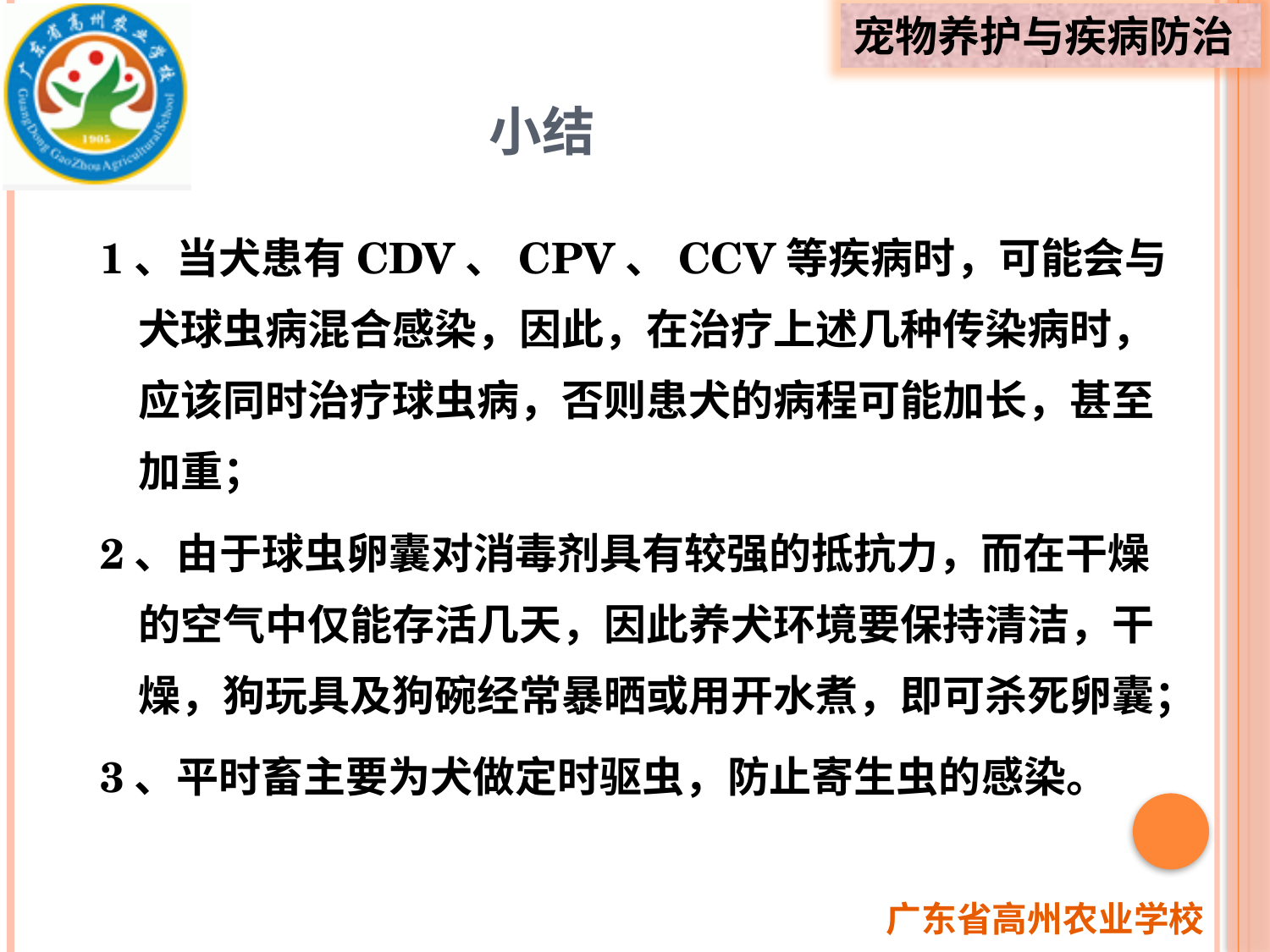

# 小结
1、当犬患有CDV、CPV、CCV等疾病时，可能会与犬球虫病混合感染，因此，在治疗上述几种传染病时，应该同时治疗球虫病，否则患犬的病程可能加长，甚至加重；
2、由于球虫卵囊对消毒剂具有较强的抵抗力，而在干燥的空气中仅能存活几天，因此养犬环境要保持清洁，干燥，狗玩具及狗碗经常暴晒或用开水煮，即可杀死卵囊；
3、平时畜主要为犬做定时驱虫，防止寄生虫的感染。